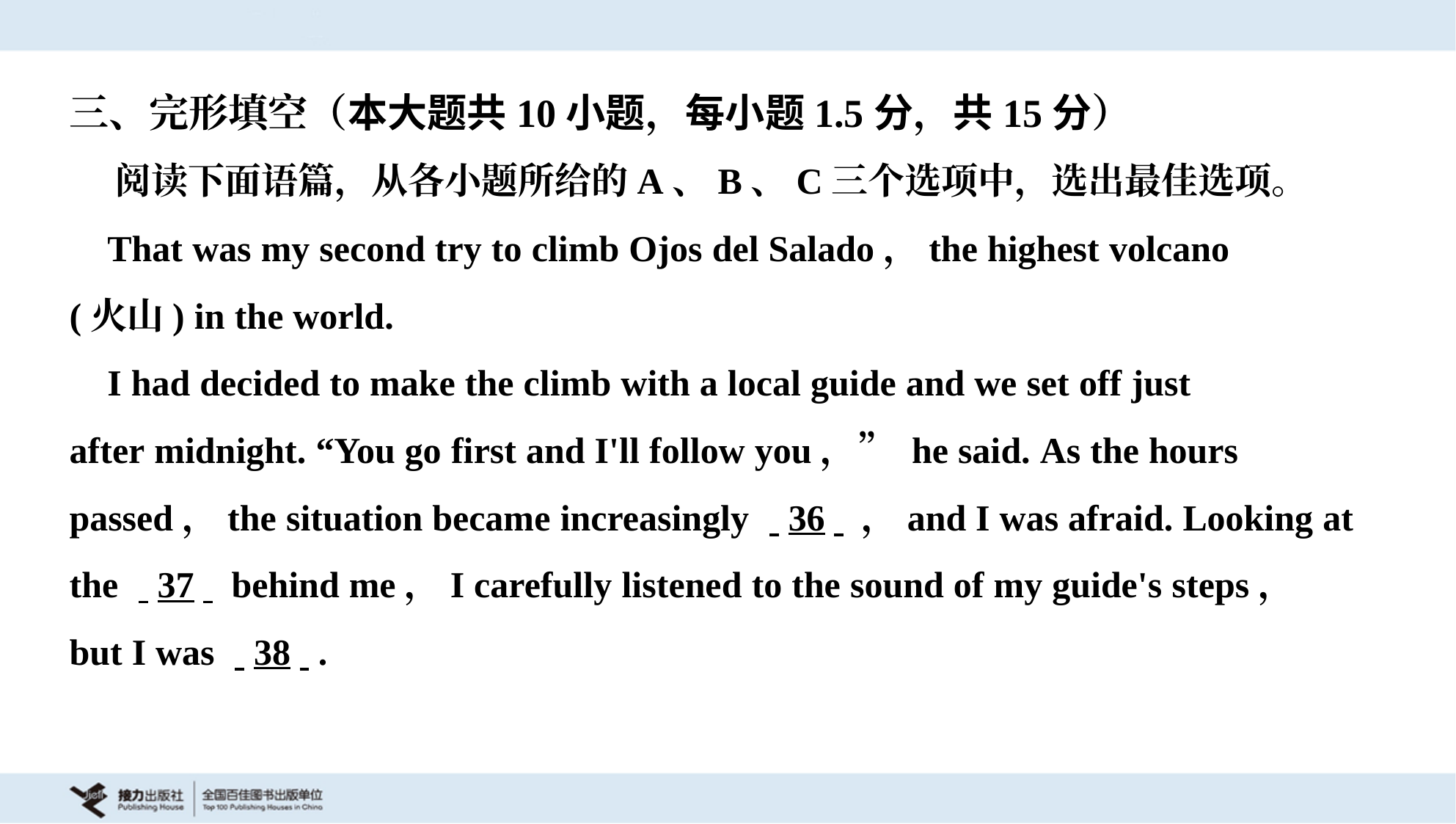

三、完形填空（本大题共10小题，每小题1.5分，共15分）
    阅读下面语篇，从各小题所给的A、B、C三个选项中，选出最佳选项。
    That was my second try to climb Ojos del Salado，the highest volcano
(火山) in the world.
    I had decided to make the climb with a local guide and we set off just
after midnight. “You go first and I'll follow you，” he said. As the hours
passed，the situation became increasingly . .36. .，and I was afraid. Looking at
the . .37. . behind me，I carefully listened to the sound of my guide's steps，
but I was . .38. ..